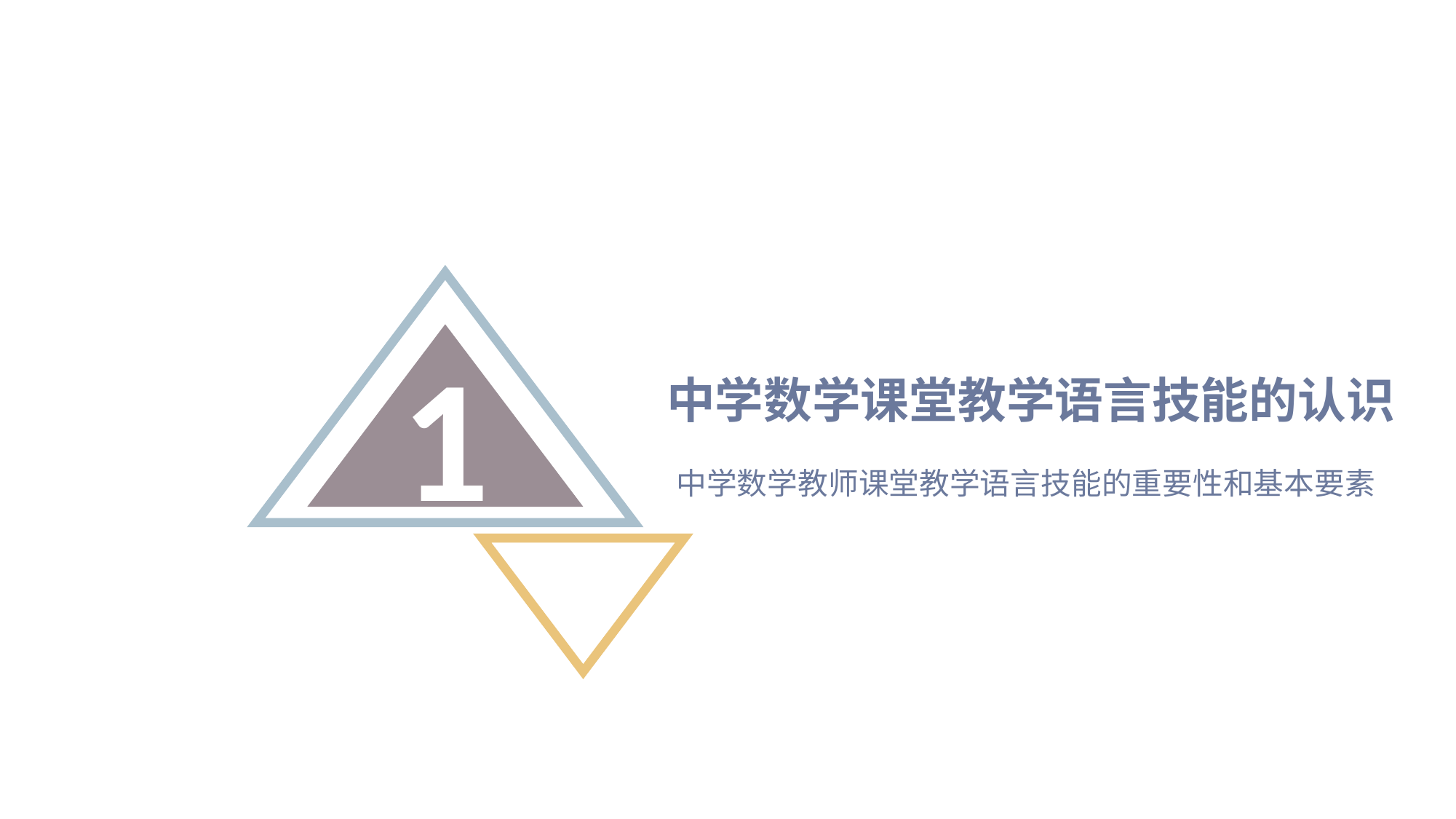

1

中学数学课堂教学语言技能的认识
中学数学教师课堂教学语言技能的重要性和基本要素